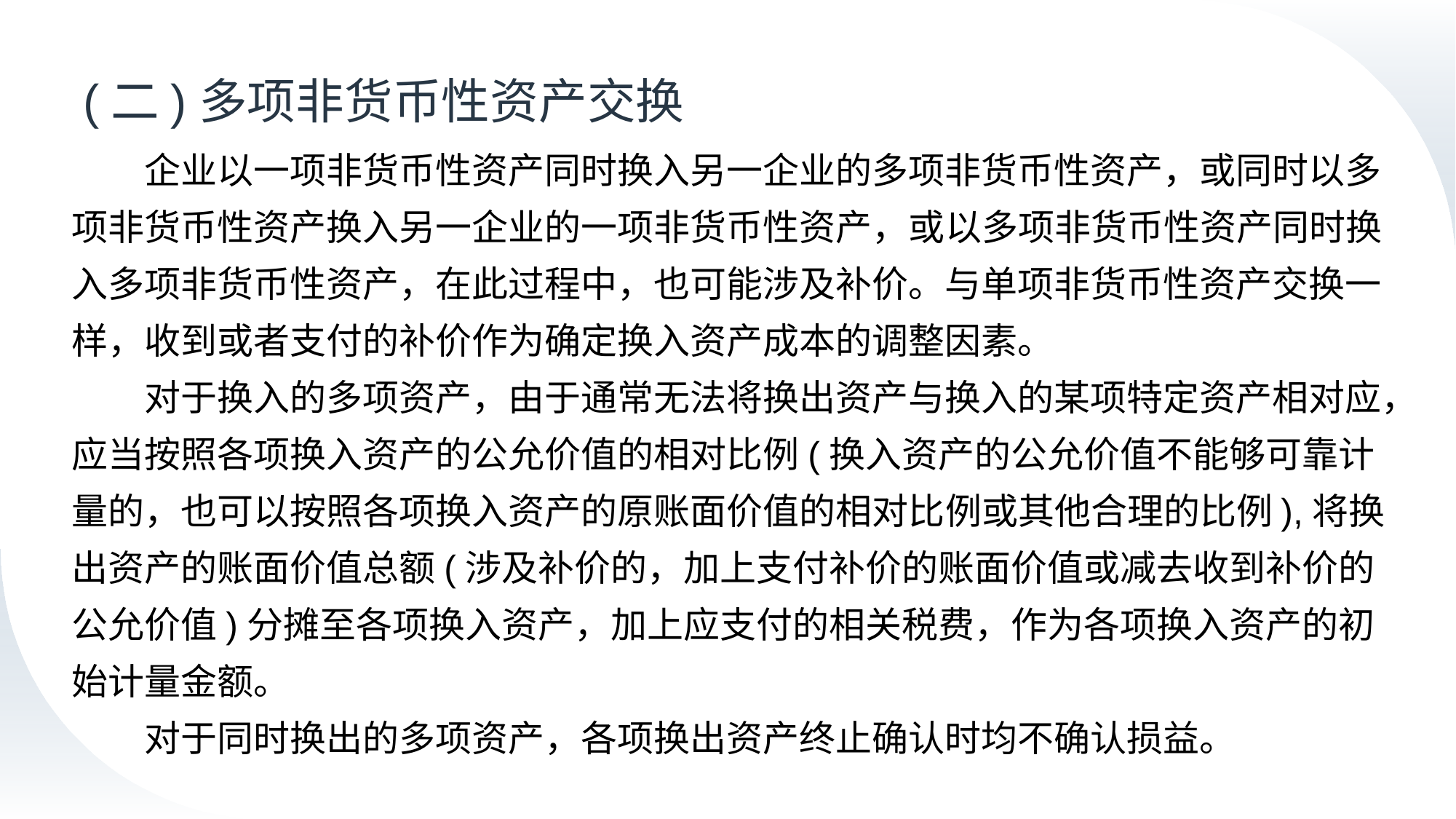

# (二)多项非货币性资产交换
企业以一项非货币性资产同时换入另一企业的多项非货币性资产，或同时以多项非货币性资产换入另一企业的一项非货币性资产，或以多项非货币性资产同时换入多项非货币性资产，在此过程中，也可能涉及补价。与单项非货币性资产交换一样，收到或者支付的补价作为确定换入资产成本的调整因素。
对于换入的多项资产，由于通常无法将换出资产与换入的某项特定资产相对应，应当按照各项换入资产的公允价值的相对比例(换入资产的公允价值不能够可靠计量的，也可以按照各项换入资产的原账面价值的相对比例或其他合理的比例),将换出资产的账面价值总额(涉及补价的，加上支付补价的账面价值或减去收到补价的公允价值)分摊至各项换入资产，加上应支付的相关税费，作为各项换入资产的初始计量金额。
对于同时换出的多项资产，各项换出资产终止确认时均不确认损益。